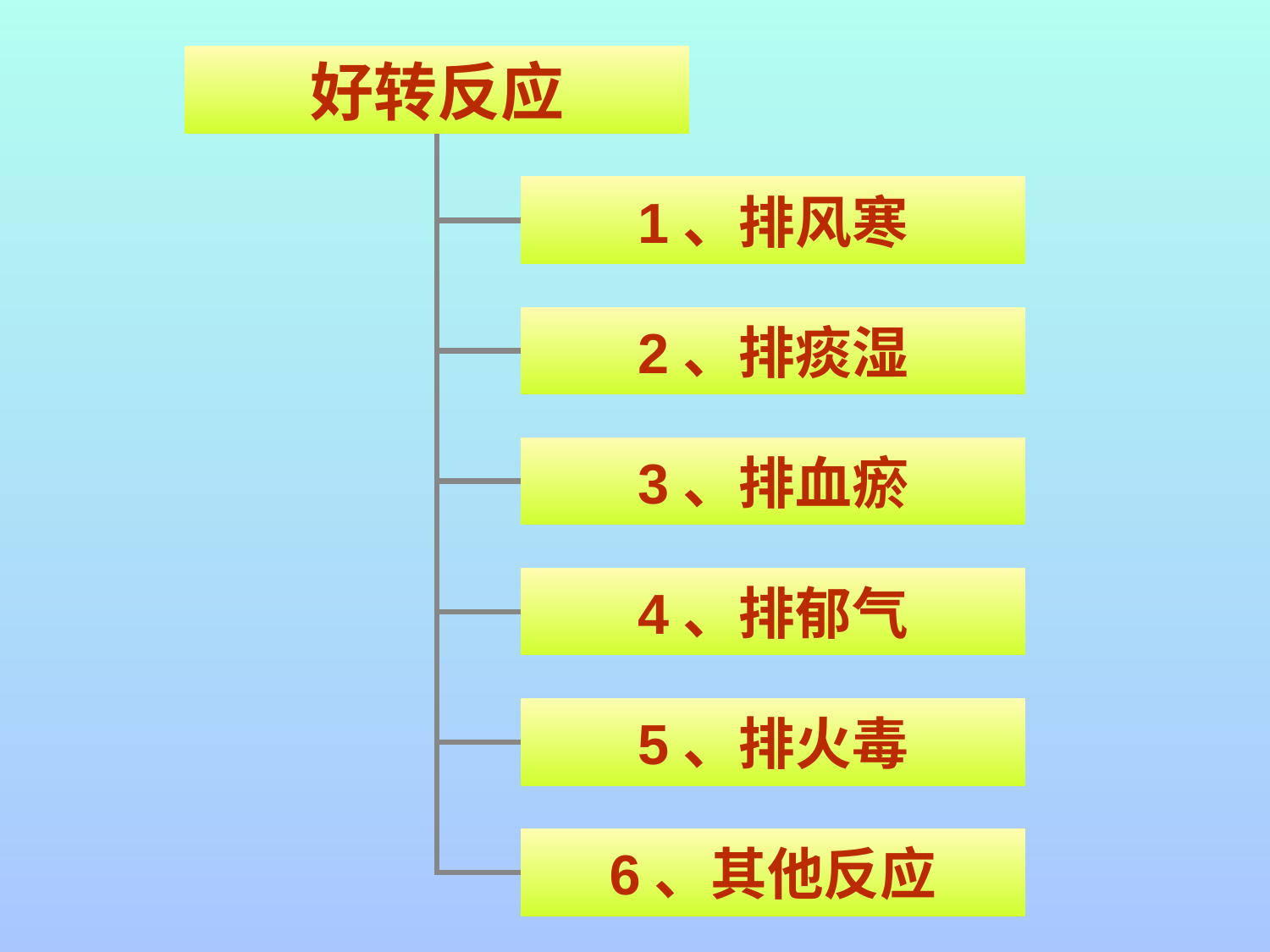

好转反应
1、排风寒
2、排痰湿
3、排血瘀
4、排郁气
5、排火毒
6、其他反应